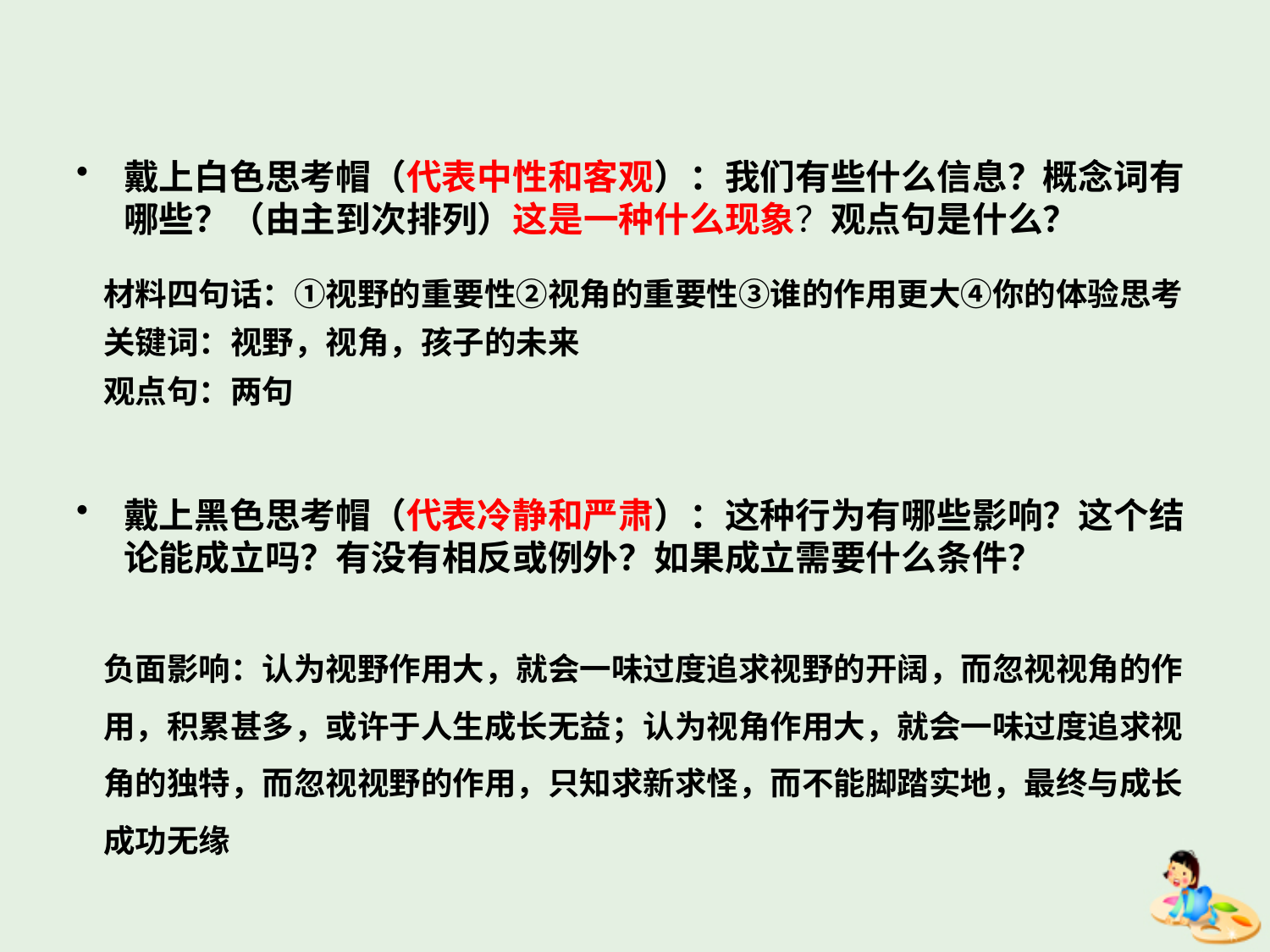

戴上白色思考帽（代表中性和客观）：我们有些什么信息？概念词有哪些？（由主到次排列）这是一种什么现象？观点句是什么？

戴上黑色思考帽（代表冷静和严肃）：这种行为有哪些影响？这个结论能成立吗？有没有相反或例外？如果成立需要什么条件？

材料四句话：①视野的重要性②视角的重要性③谁的作用更大④你的体验思考
关键词：视野，视角，孩子的未来
观点句：两句

负面影响：认为视野作用大，就会一味过度追求视野的开阔，而忽视视角的作用，积累甚多，或许于人生成长无益；认为视角作用大，就会一味过度追求视角的独特，而忽视视野的作用，只知求新求怪，而不能脚踏实地，最终与成长成功无缘